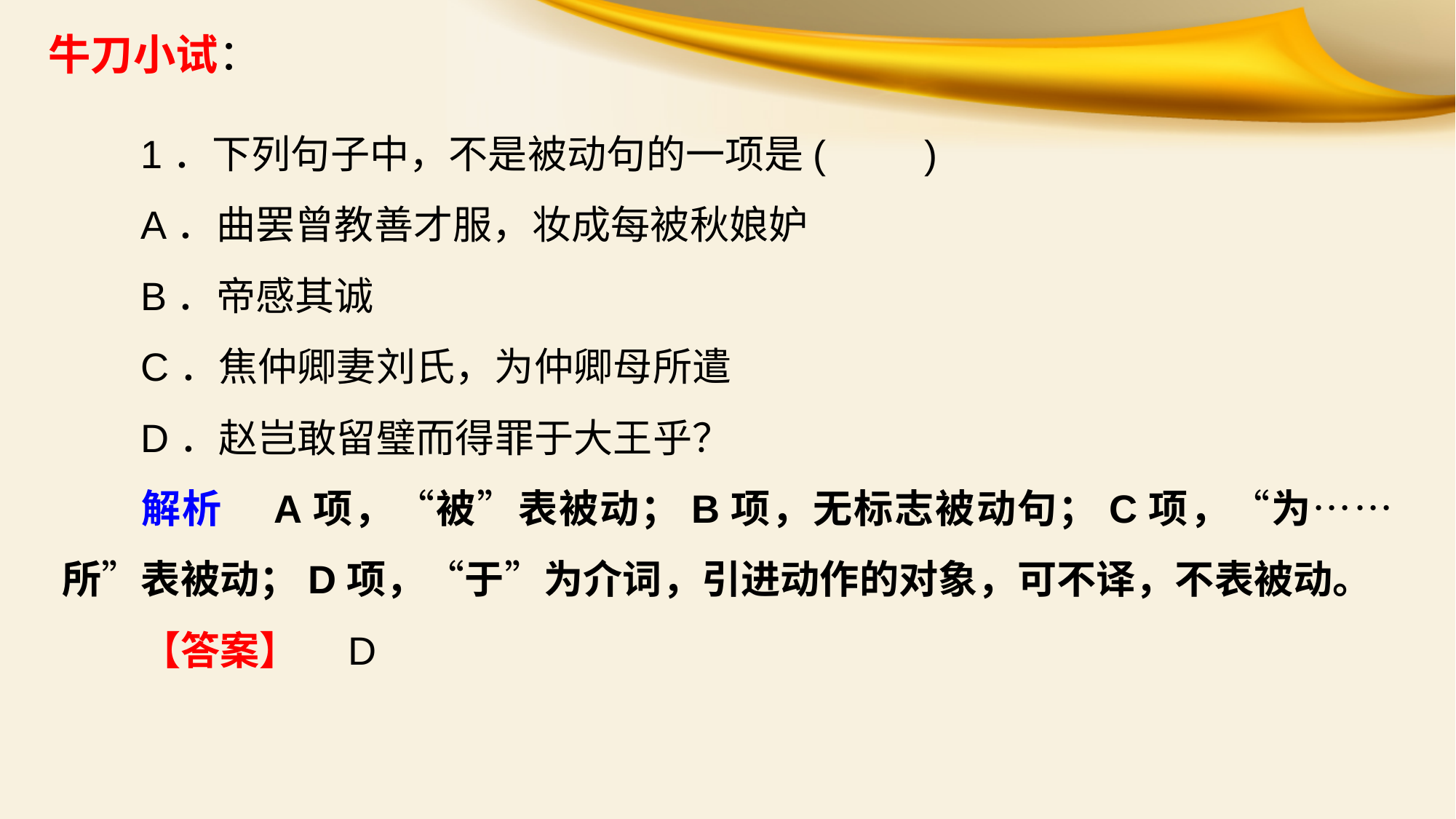

牛刀小试：
1．下列句子中，不是被动句的一项是(　　)
A．曲罢曾教善才服，妆成每被秋娘妒
B．帝感其诚
C．焦仲卿妻刘氏，为仲卿母所遣
D．赵岂敢留璧而得罪于大王乎？
解析　A项，“被”表被动；B项，无标志被动句；C项，“为……所”表被动；D项，“于”为介词，引进动作的对象，可不译，不表被动。
【答案】　D